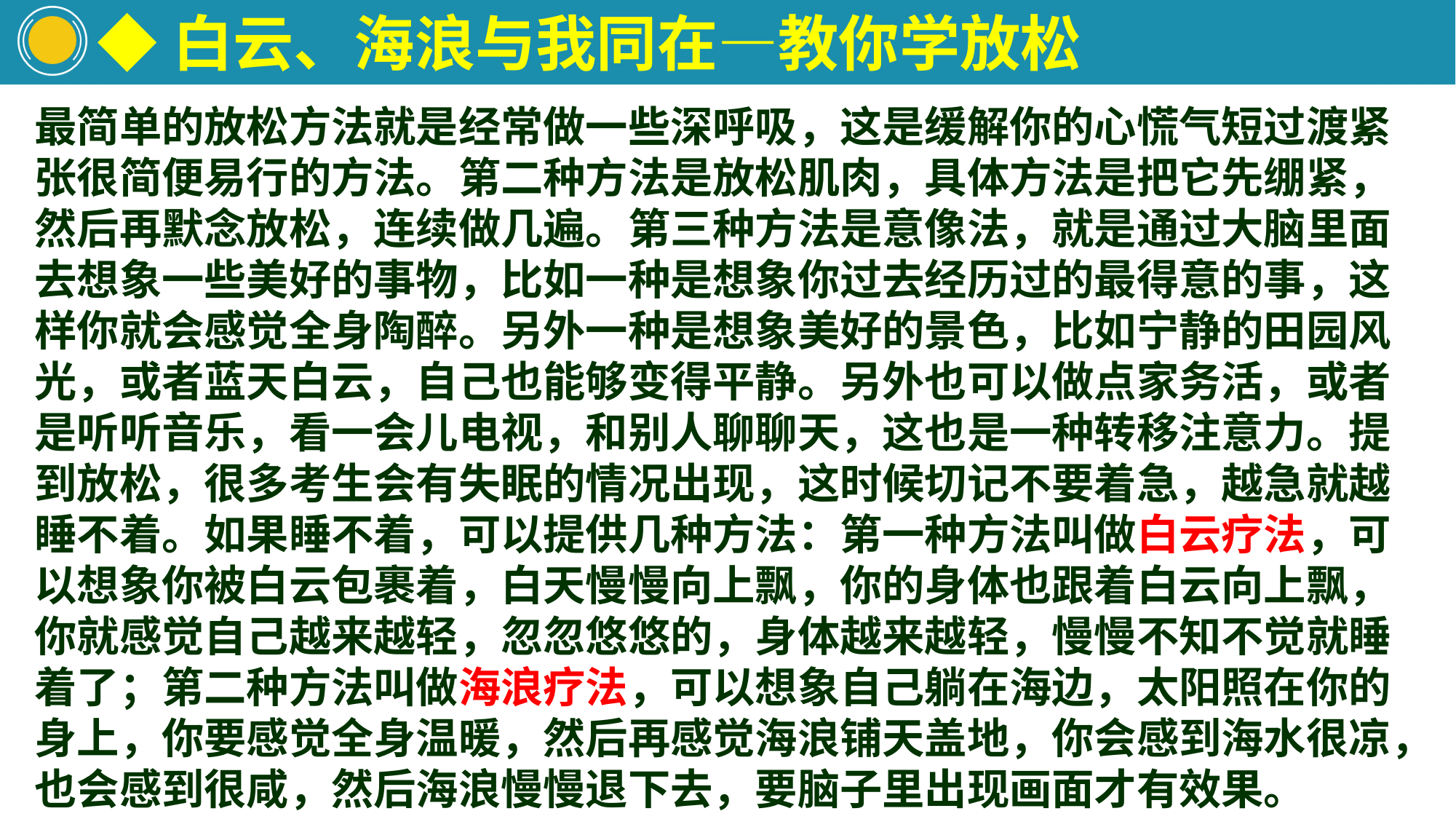

◆白云、海浪与我同在—教你学放松
最简单的放松方法就是经常做一些深呼吸，这是缓解你的心慌气短过渡紧张很简便易行的方法。第二种方法是放松肌肉，具体方法是把它先绷紧，然后再默念放松，连续做几遍。第三种方法是意像法，就是通过大脑里面去想象一些美好的事物，比如一种是想象你过去经历过的最得意的事，这样你就会感觉全身陶醉。另外一种是想象美好的景色，比如宁静的田园风光，或者蓝天白云，自己也能够变得平静。另外也可以做点家务活，或者是听听音乐，看一会儿电视，和别人聊聊天，这也是一种转移注意力。提到放松，很多考生会有失眠的情况出现，这时候切记不要着急，越急就越睡不着。如果睡不着，可以提供几种方法：第一种方法叫做白云疗法，可以想象你被白云包裹着，白天慢慢向上飘，你的身体也跟着白云向上飘，你就感觉自己越来越轻，忽忽悠悠的，身体越来越轻，慢慢不知不觉就睡着了；第二种方法叫做海浪疗法，可以想象自己躺在海边，太阳照在你的身上，你要感觉全身温暖，然后再感觉海浪铺天盖地，你会感到海水很凉，也会感到很咸，然后海浪慢慢退下去，要脑子里出现画面才有效果。